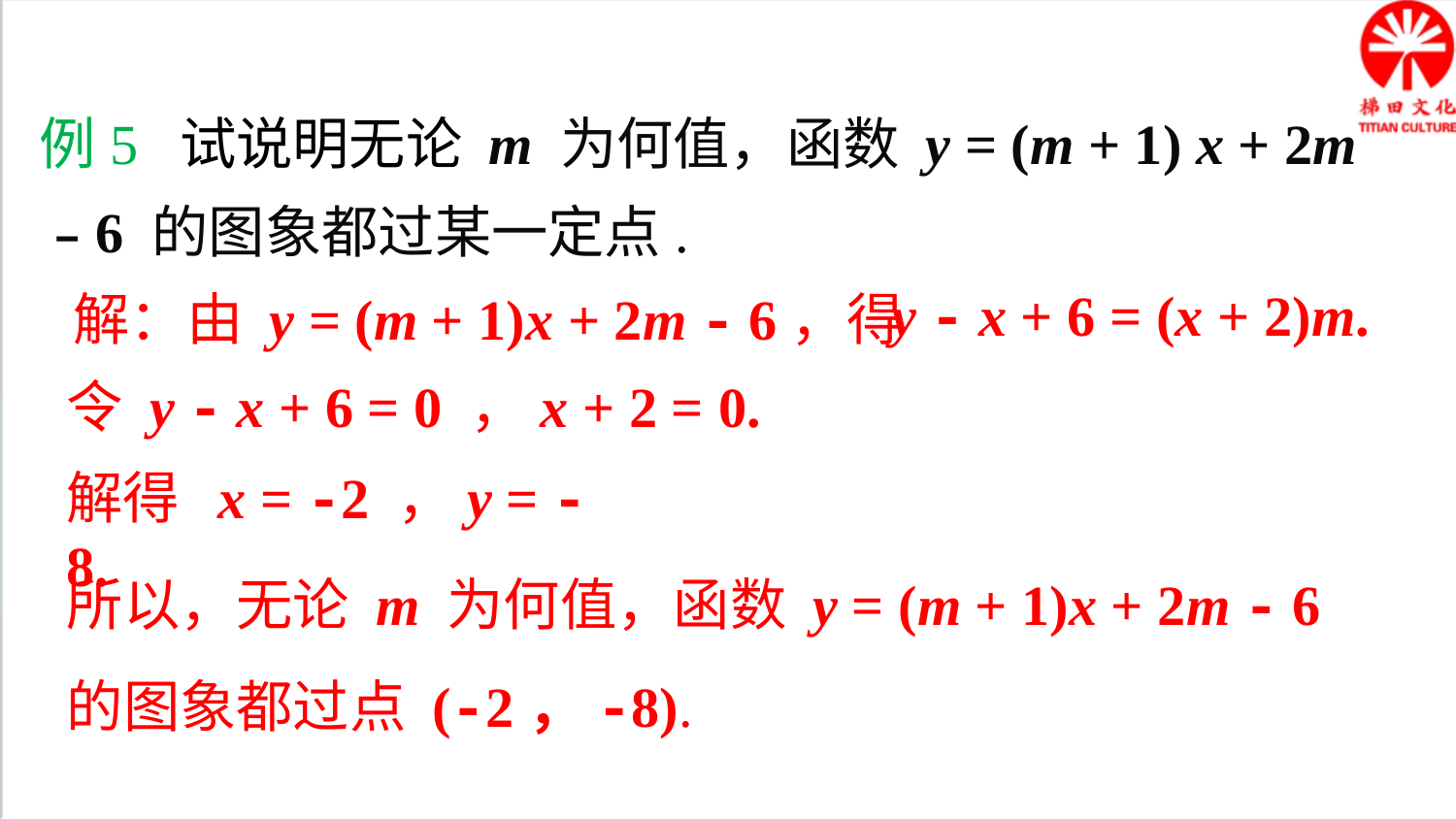

例5  试说明无论 m 为何值，函数 y = (m + 1) x + 2m﹣6 的图象都过某一定点.
y - x + 6 = (x + 2)m.
解：由 y = (m + 1)x + 2m - 6，得
令 y - x + 6 = 0 ，x + 2 = 0.
解得  x = -2 ，y = -8.
所以，无论 m 为何值，函数 y = (m + 1)x + 2m - 6 的图象都过点 (-2，-8).